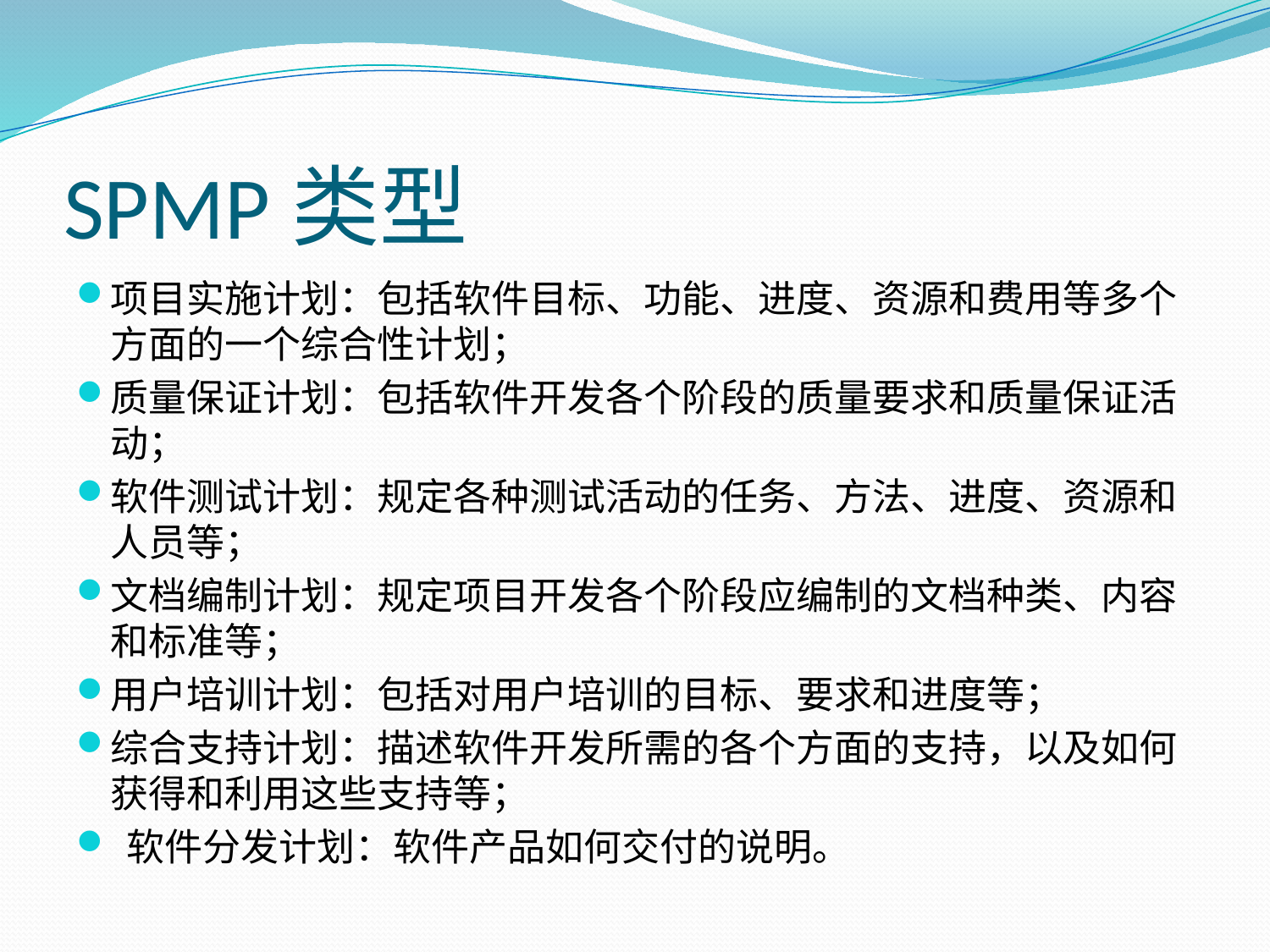

# SPMP类型
项目实施计划：包括软件目标、功能、进度、资源和费用等多个方面的一个综合性计划；
质量保证计划：包括软件开发各个阶段的质量要求和质量保证活动；
软件测试计划：规定各种测试活动的任务、方法、进度、资源和人员等；
文档编制计划：规定项目开发各个阶段应编制的文档种类、内容和标准等；
用户培训计划：包括对用户培训的目标、要求和进度等；
综合支持计划：描述软件开发所需的各个方面的支持，以及如何获得和利用这些支持等；
 软件分发计划：软件产品如何交付的说明。